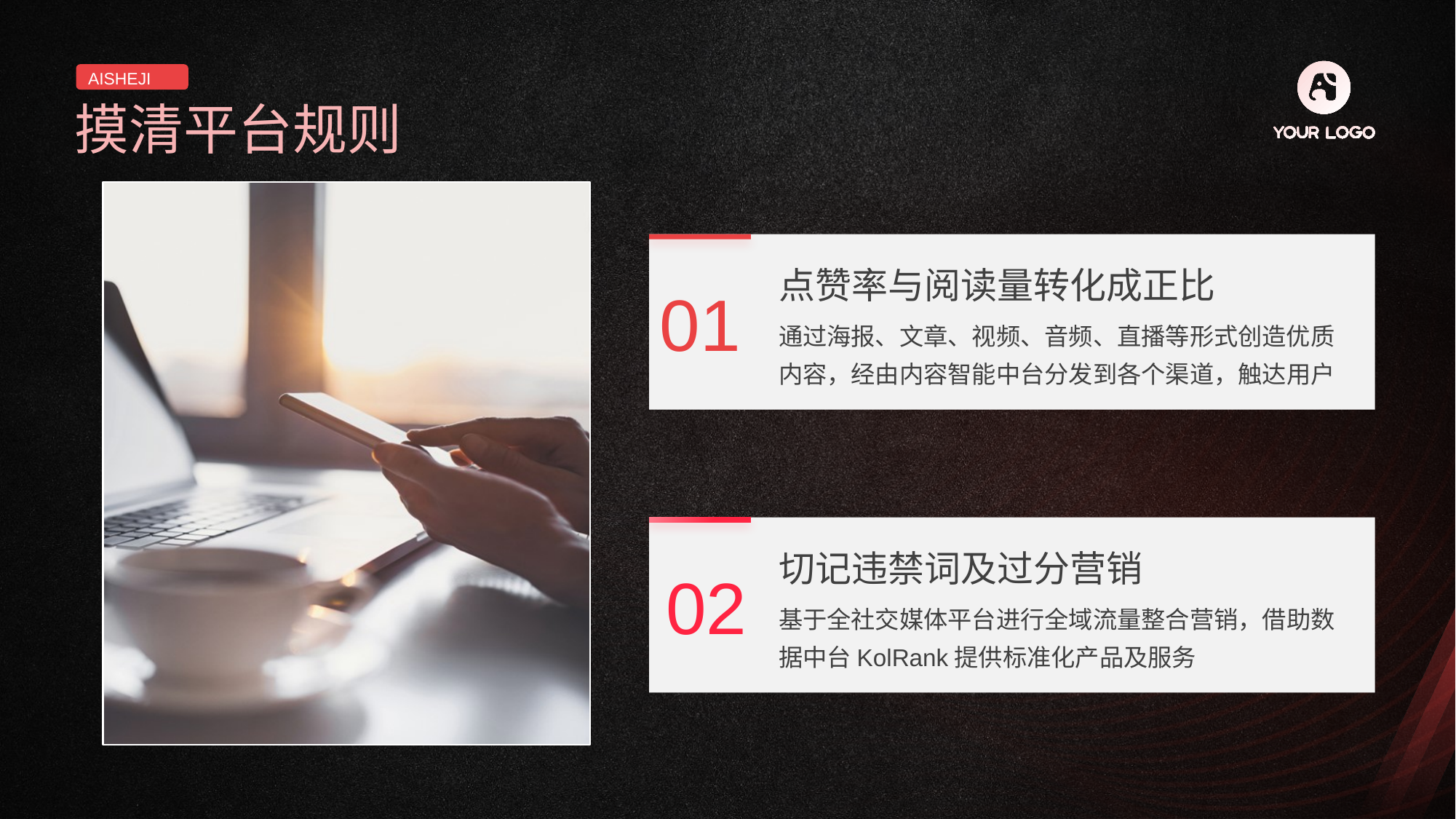

AISHEJI
摸清平台规则

点赞率与阅读量转化成正比
01
通过海报、文章、视频、音频、直播等形式创造优质内容，经由内容智能中台分发到各个渠道，触达用户

切记违禁词及过分营销
02
基于全社交媒体平台进行全域流量整合营销，借助数据中台KolRank提供标准化产品及服务